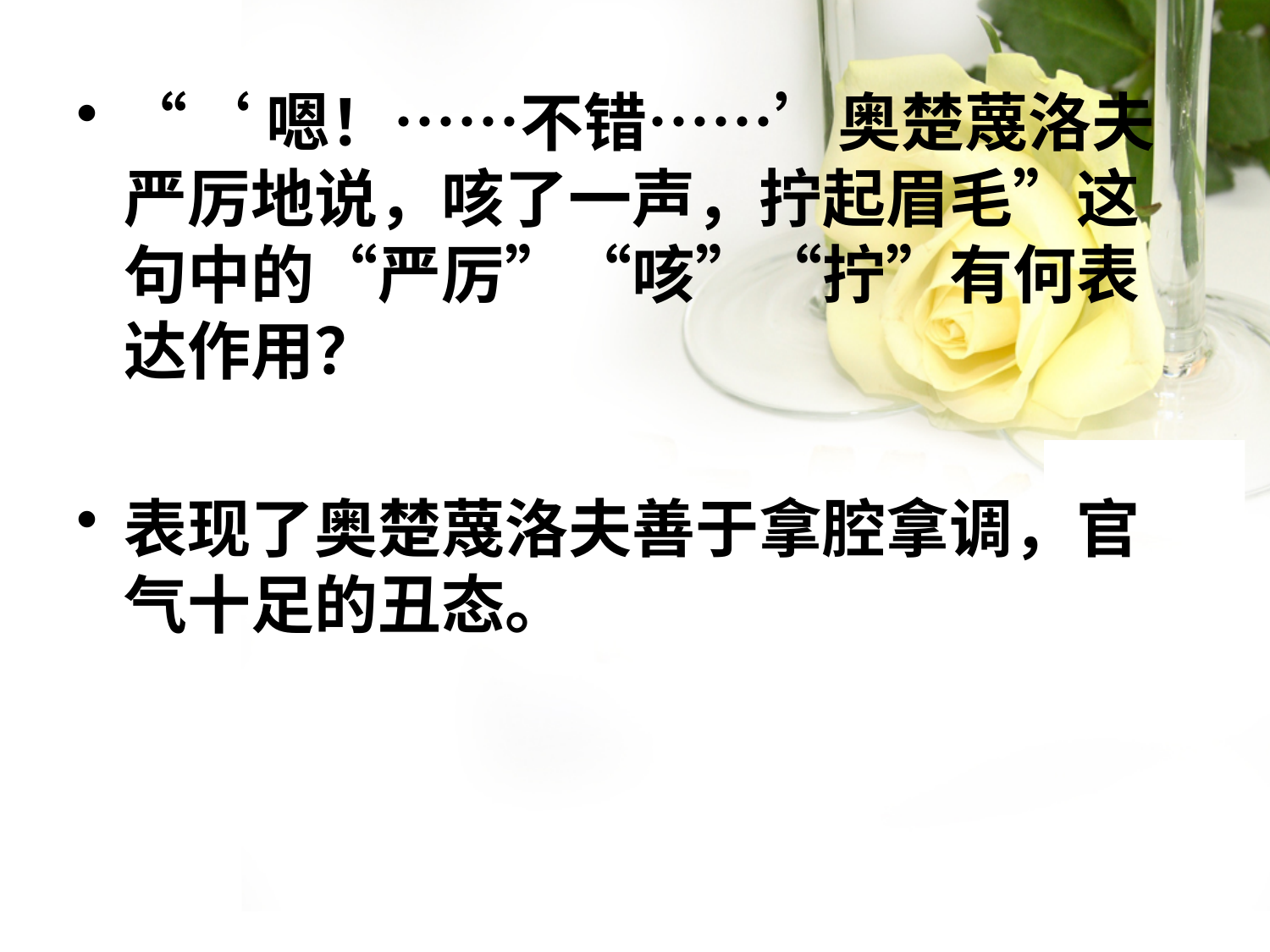

“‘嗯！……不错……’奥楚蔑洛夫严厉地说，咳了一声，拧起眉毛”这句中的“严厉”“咳”“拧”有何表达作用？

表现了奥楚蔑洛夫善于拿腔拿调，官气十足的丑态。